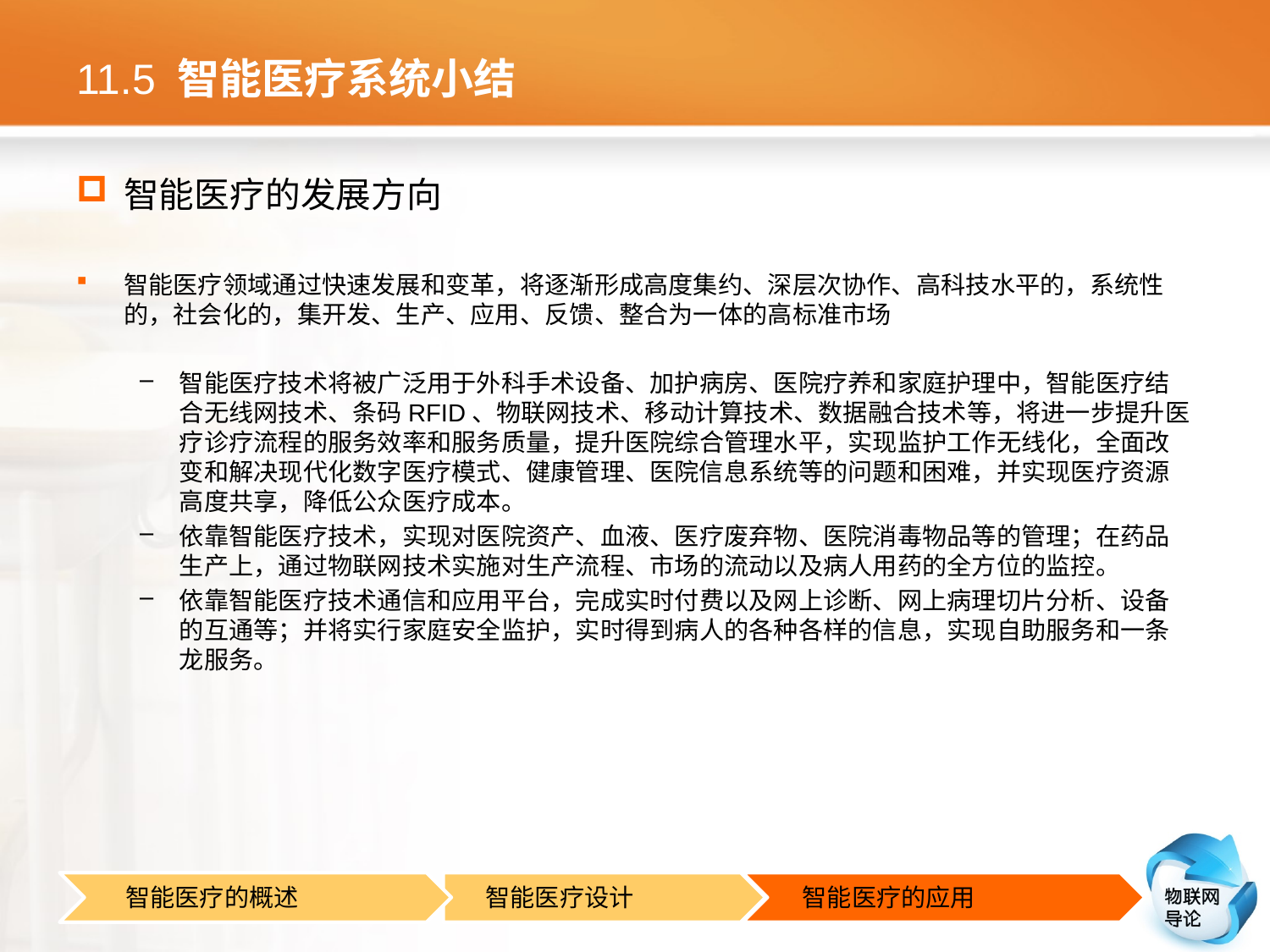

# 11.5 智能医疗系统小结
智能医疗的发展方向

智能医疗领域通过快速发展和变革，将逐渐形成高度集约、深层次协作、高科技水平的，系统性的，社会化的，集开发、生产、应用、反馈、整合为一体的高标准市场

智能医疗技术将被广泛用于外科手术设备、加护病房、医院疗养和家庭护理中，智能医疗结合无线网技术、条码RFID、物联网技术、移动计算技术、数据融合技术等，将进一步提升医疗诊疗流程的服务效率和服务质量，提升医院综合管理水平，实现监护工作无线化，全面改变和解决现代化数字医疗模式、健康管理、医院信息系统等的问题和困难，并实现医疗资源高度共享，降低公众医疗成本。
依靠智能医疗技术，实现对医院资产、血液、医疗废弃物、医院消毒物品等的管理；在药品生产上，通过物联网技术实施对生产流程、市场的流动以及病人用药的全方位的监控。
依靠智能医疗技术通信和应用平台，完成实时付费以及网上诊断、网上病理切片分析、设备的互通等；并将实行家庭安全监护，实时得到病人的各种各样的信息，实现自助服务和一条龙服务。